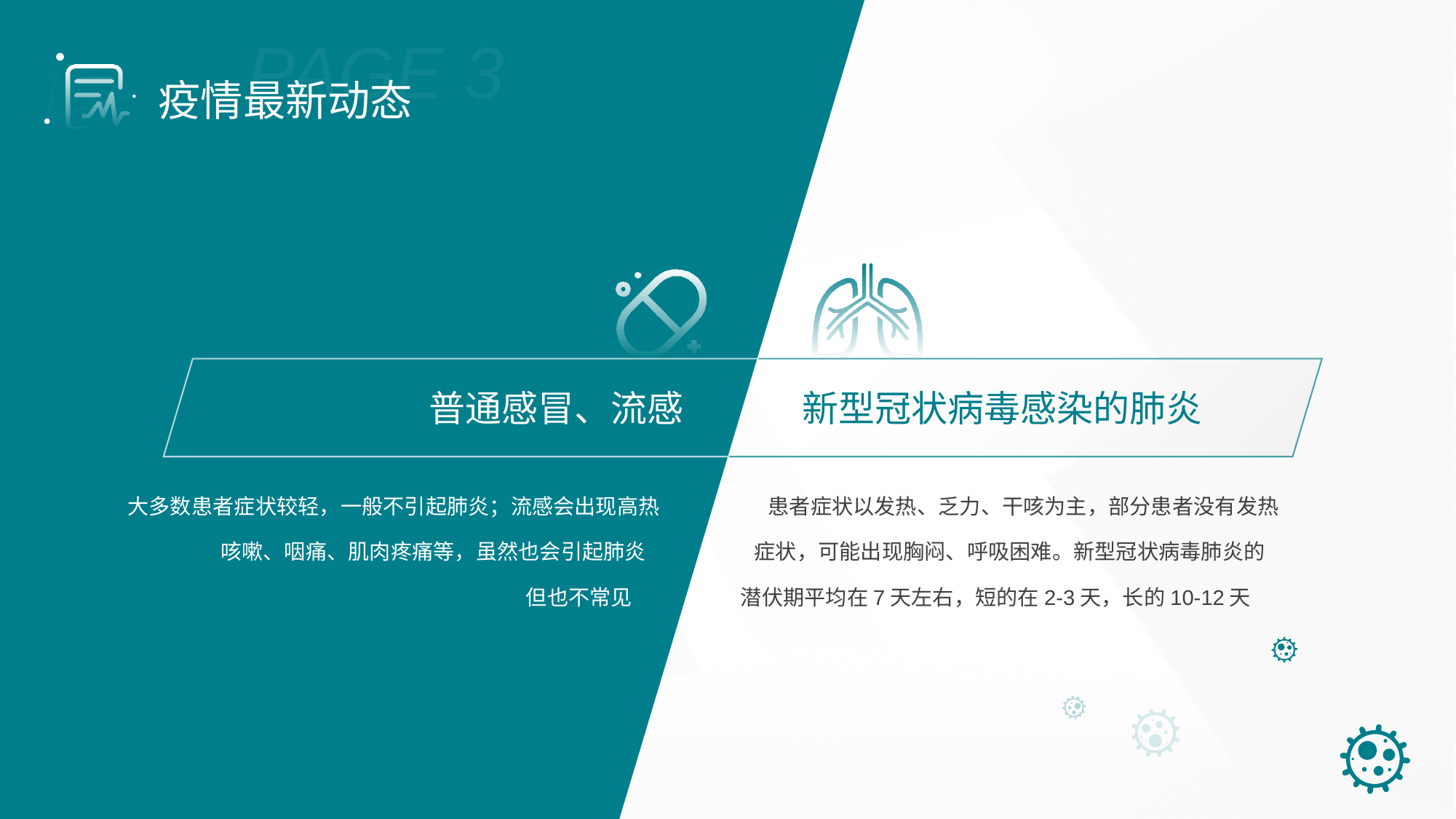

PAGE 3

疫情最新动态
PAGE 3

疫情最新动态

普通感冒、流感
新型冠状病毒感染的肺炎
大多数患者症状较轻，一般不引起肺炎；流感会出现高热
患者症状以发热、乏力、干咳为主，部分患者没有发热
咳嗽、咽痛、肌肉疼痛等，虽然也会引起肺炎
症状，可能出现胸闷、呼吸困难。新型冠状病毒肺炎的
但也不常见
潜伏期平均在7天左右，短的在2-3天，长的10-12天